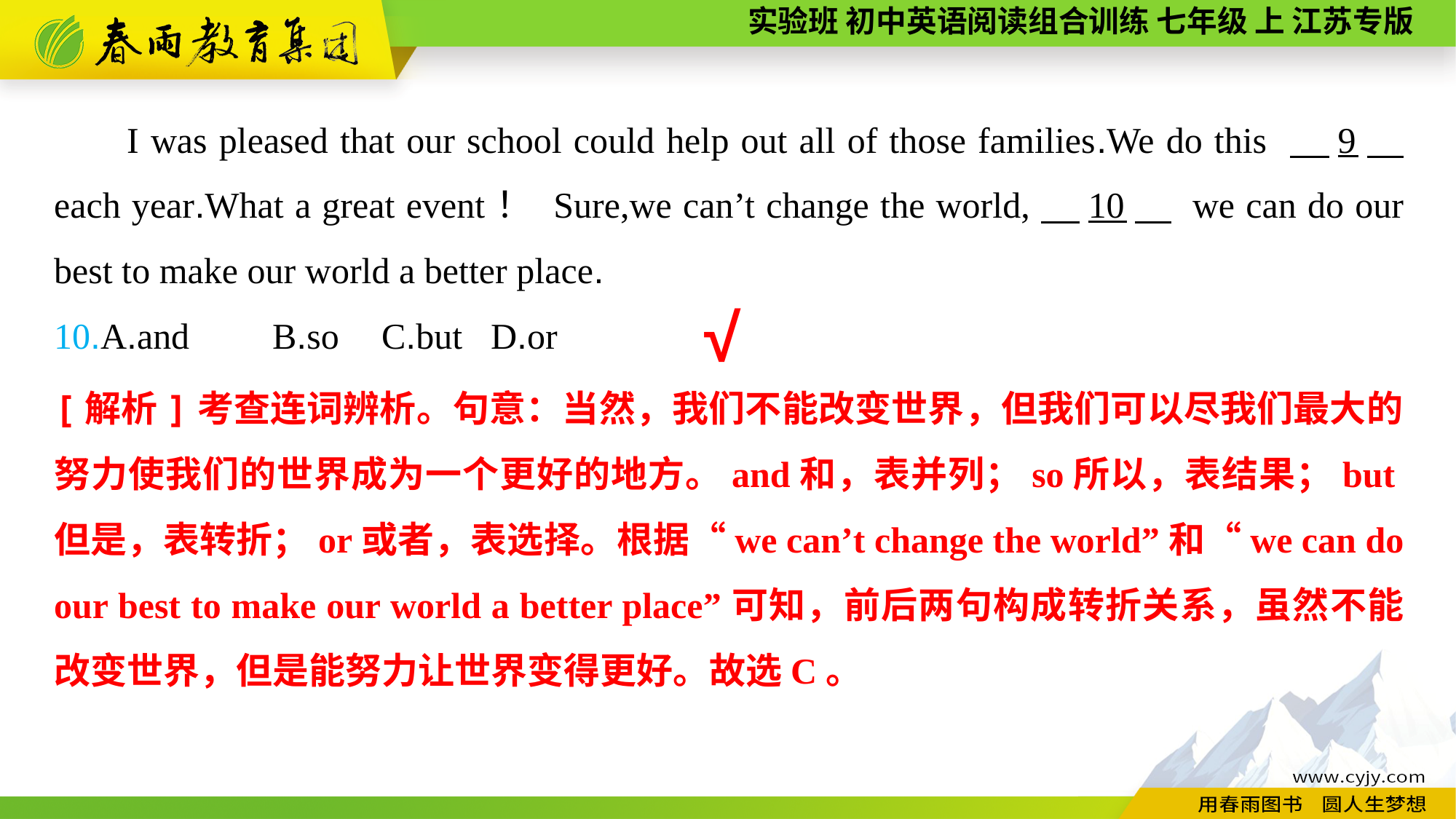

I was pleased that our school could help out all of those families.We do this 　9　 each year.What a great event！ Sure,we can’t change the world,　10　 we can do our best to make our world a better place.
10.A.and	B.so	C.but	D.or
√
[解析]考查连词辨析。句意：当然，我们不能改变世界，但我们可以尽我们最大的努力使我们的世界成为一个更好的地方。and和，表并列；so所以，表结果；but但是，表转折；or或者，表选择。根据“we can’t change the world”和“we can do our best to make our world a better place”可知，前后两句构成转折关系，虽然不能改变世界，但是能努力让世界变得更好。故选C。